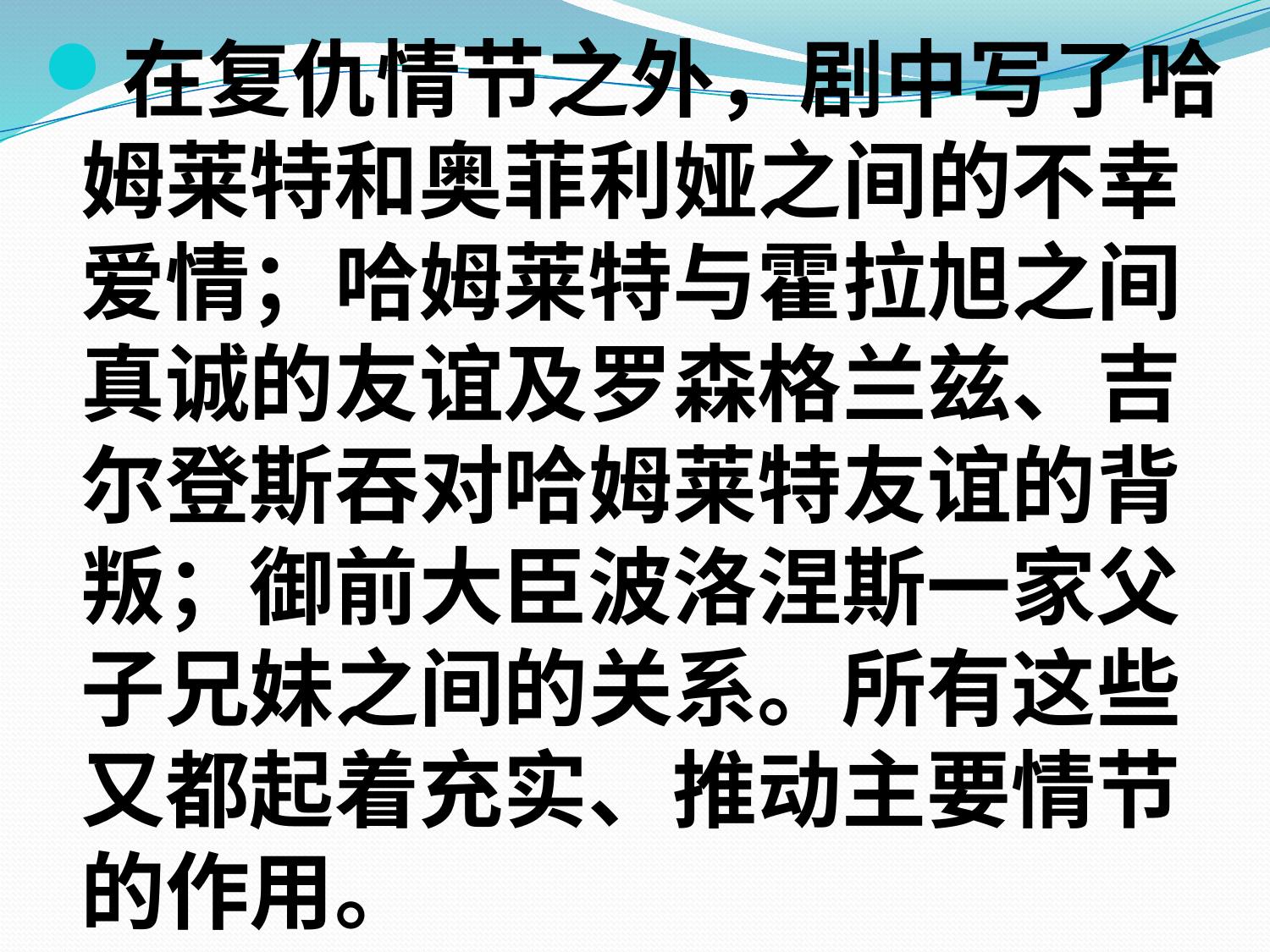

在复仇情节之外，剧中写了哈姆莱特和奥菲利娅之间的不幸爱情；哈姆莱特与霍拉旭之间真诚的友谊及罗森格兰兹、吉尔登斯吞对哈姆莱特友谊的背叛；御前大臣波洛涅斯一家父子兄妹之间的关系。所有这些又都起着充实、推动主要情节的作用。